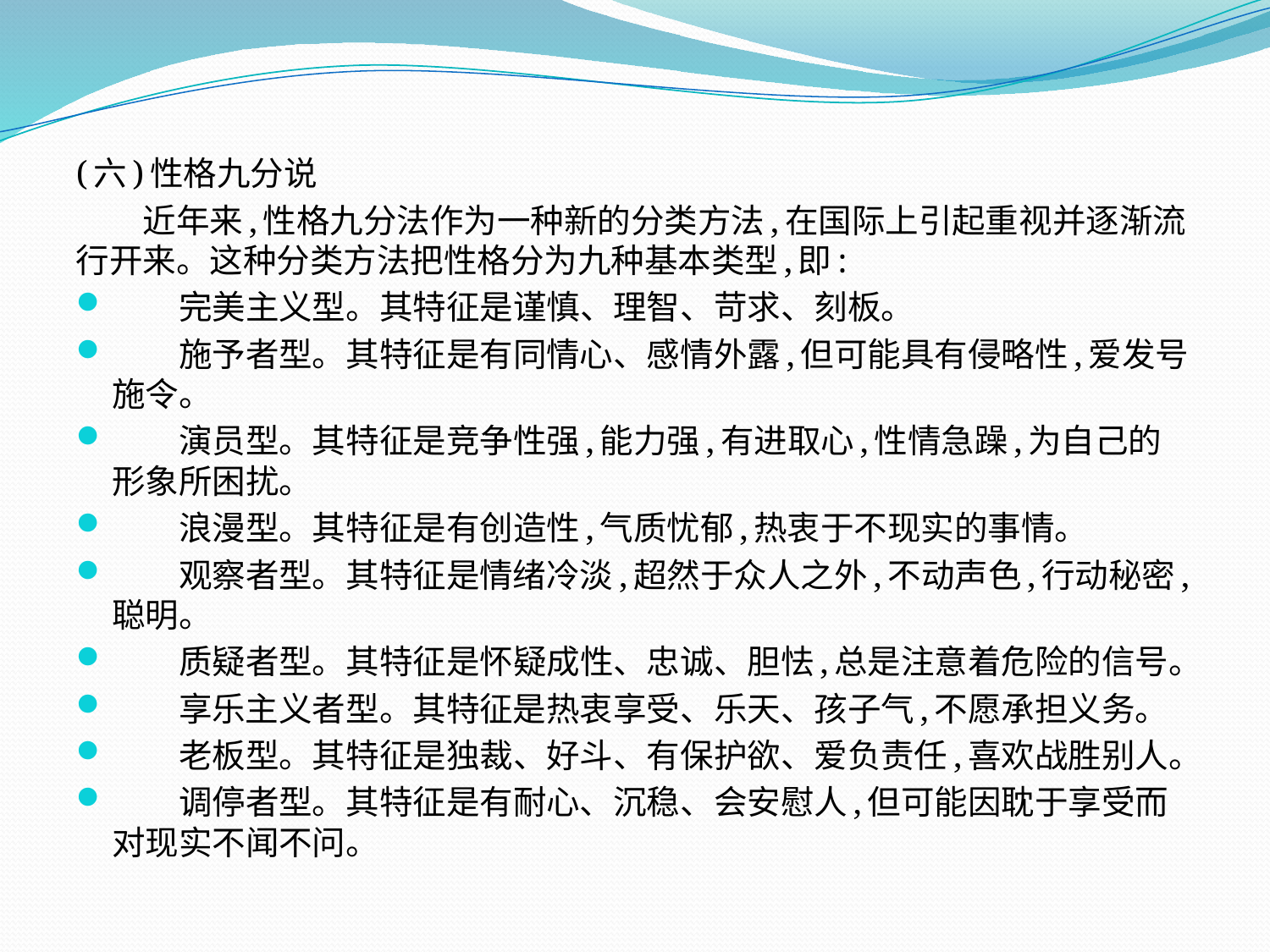

(六)性格九分说
　　近年来,性格九分法作为一种新的分类方法,在国际上引起重视并逐渐流行开来。这种分类方法把性格分为九种基本类型,即:
　　完美主义型。其特征是谨慎、理智、苛求、刻板。
　　施予者型。其特征是有同情心、感情外露,但可能具有侵略性,爱发号施令。
　　演员型。其特征是竞争性强,能力强,有进取心,性情急躁,为自己的形象所困扰。
　　浪漫型。其特征是有创造性,气质忧郁,热衷于不现实的事情。
　　观察者型。其特征是情绪冷淡,超然于众人之外,不动声色,行动秘密,聪明。
　　质疑者型。其特征是怀疑成性、忠诚、胆怯,总是注意着危险的信号。
　　享乐主义者型。其特征是热衷享受、乐天、孩子气,不愿承担义务。
　　老板型。其特征是独裁、好斗、有保护欲、爱负责任,喜欢战胜别人。
　　调停者型。其特征是有耐心、沉稳、会安慰人,但可能因耽于享受而对现实不闻不问。